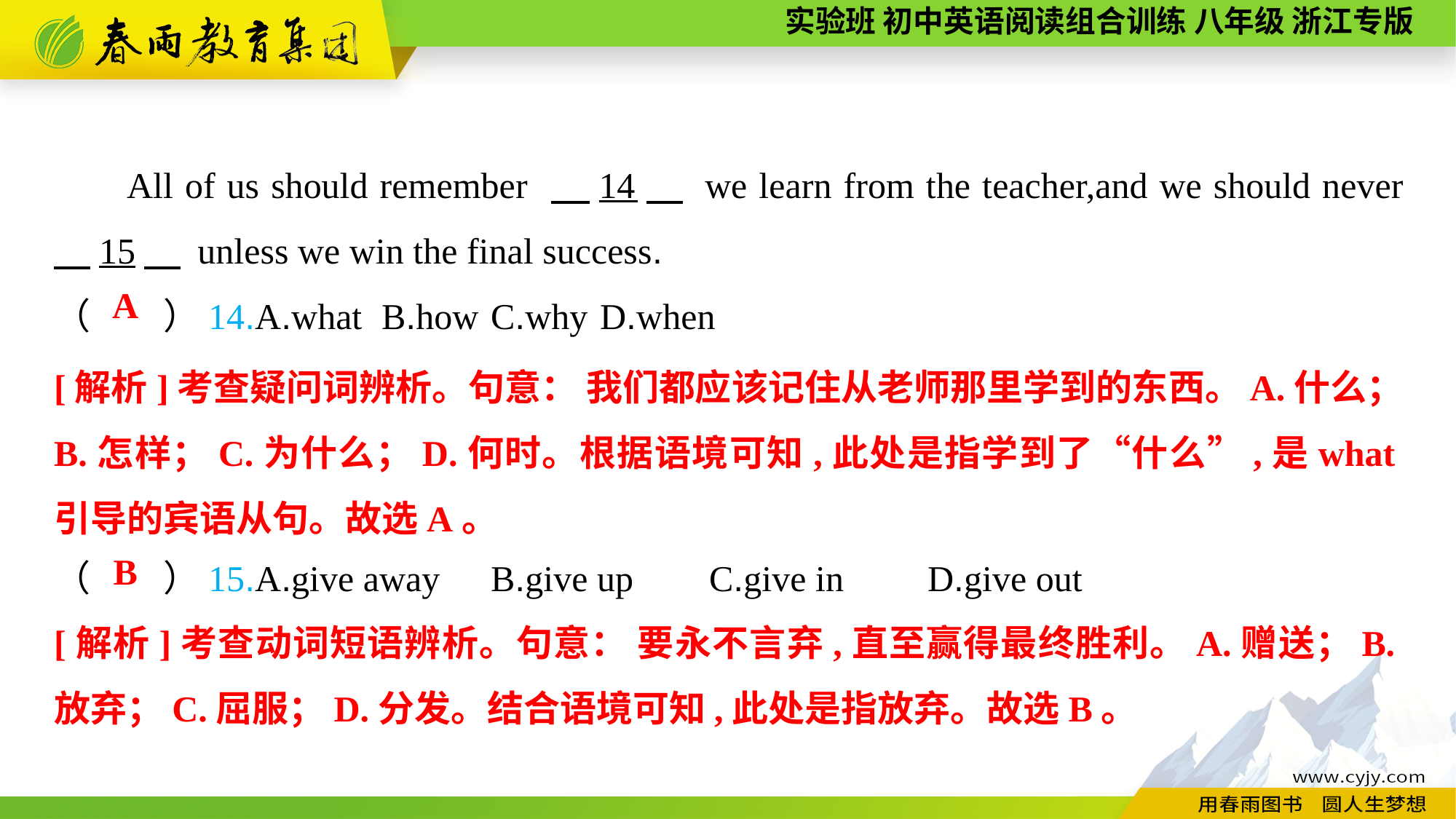

All of us should remember 　14　 we learn from the teacher,and we should never 　15　 unless we win the final success.
（　　）14.A.what	B.how	C.why	D.when

（　　）15.A.give away	B.give up	C.give in	D.give out
A
[解析]考查疑问词辨析。句意： 我们都应该记住从老师那里学到的东西。A.什么；B.怎样；C.为什么；D.何时。根据语境可知,此处是指学到了“什么”,是what引导的宾语从句。故选A。
B
[解析]考查动词短语辨析。句意： 要永不言弃,直至赢得最终胜利。A.赠送；B.放弃；C.屈服；D.分发。结合语境可知,此处是指放弃。故选B。